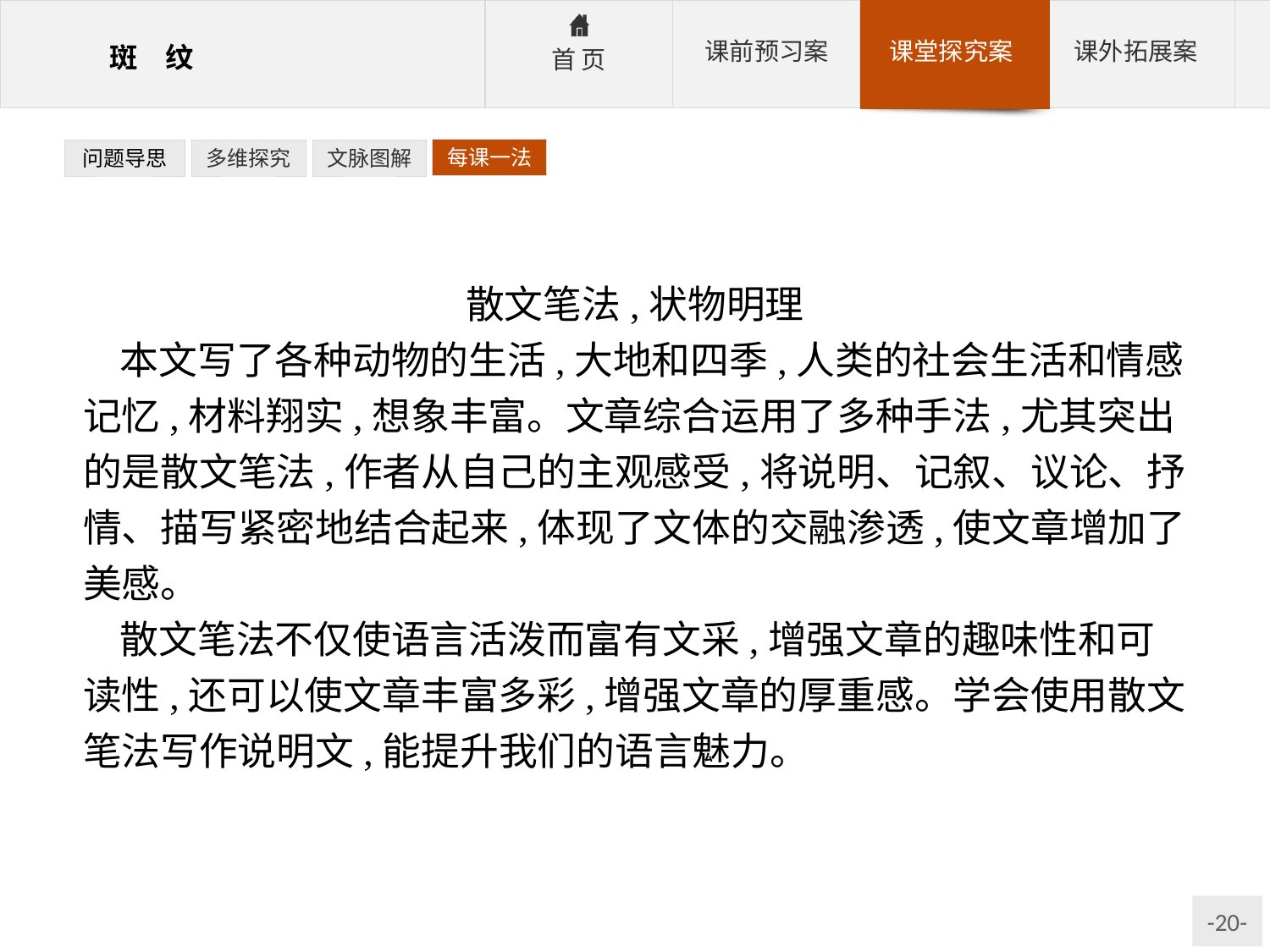

每课一法
问题导思
多维探究
文脉图解
散文笔法,状物明理
本文写了各种动物的生活,大地和四季,人类的社会生活和情感记忆,材料翔实,想象丰富。文章综合运用了多种手法,尤其突出的是散文笔法,作者从自己的主观感受,将说明、记叙、议论、抒情、描写紧密地结合起来,体现了文体的交融渗透,使文章增加了美感。
散文笔法不仅使语言活泼而富有文采,增强文章的趣味性和可读性,还可以使文章丰富多彩,增强文章的厚重感。学会使用散文笔法写作说明文,能提升我们的语言魅力。